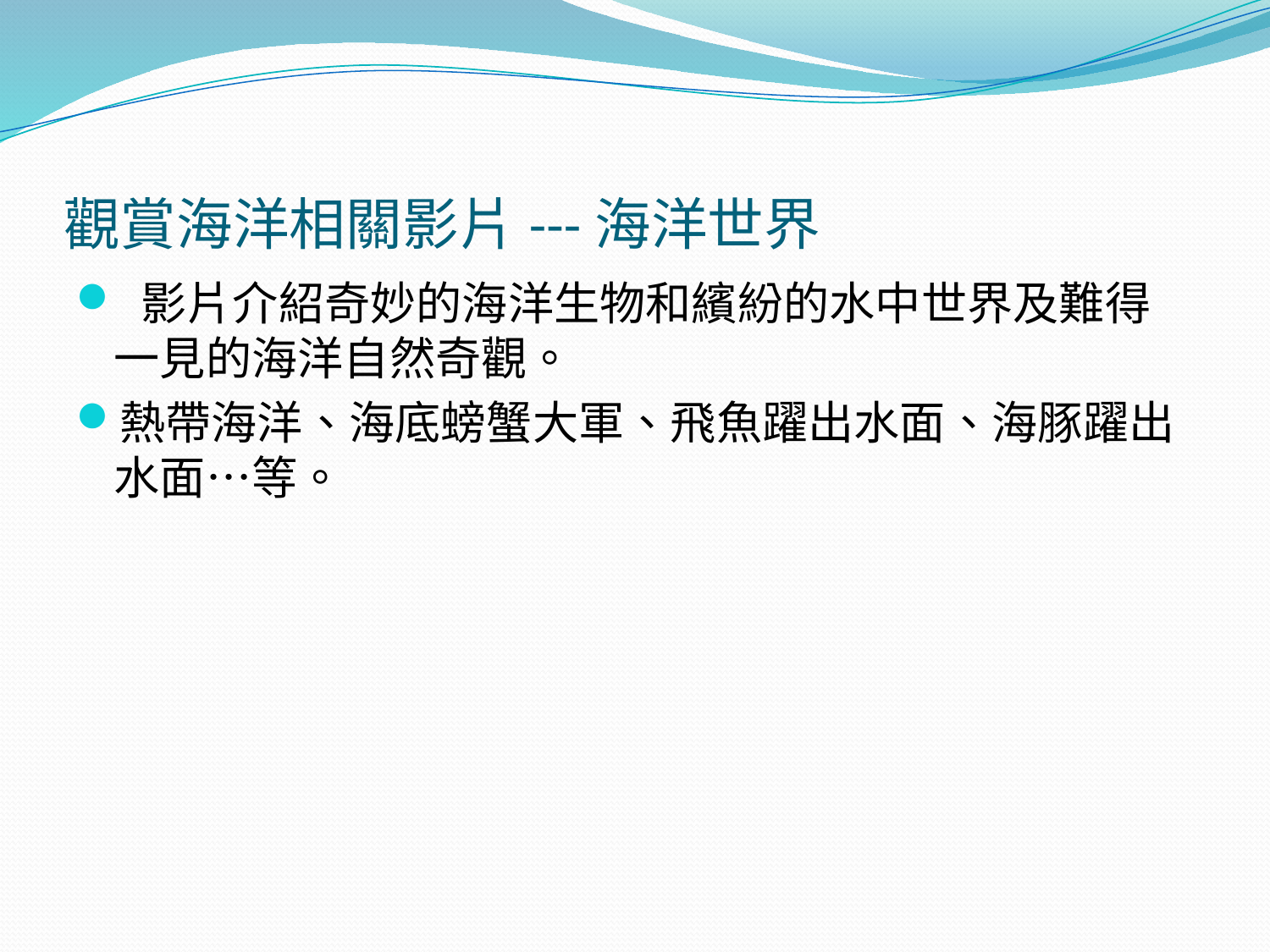

# 觀賞海洋相關影片---海洋世界
 影片介紹奇妙的海洋生物和繽紛的水中世界及難得一見的海洋自然奇觀。
熱帶海洋、海底螃蟹大軍、飛魚躍出水面、海豚躍出水面…等。